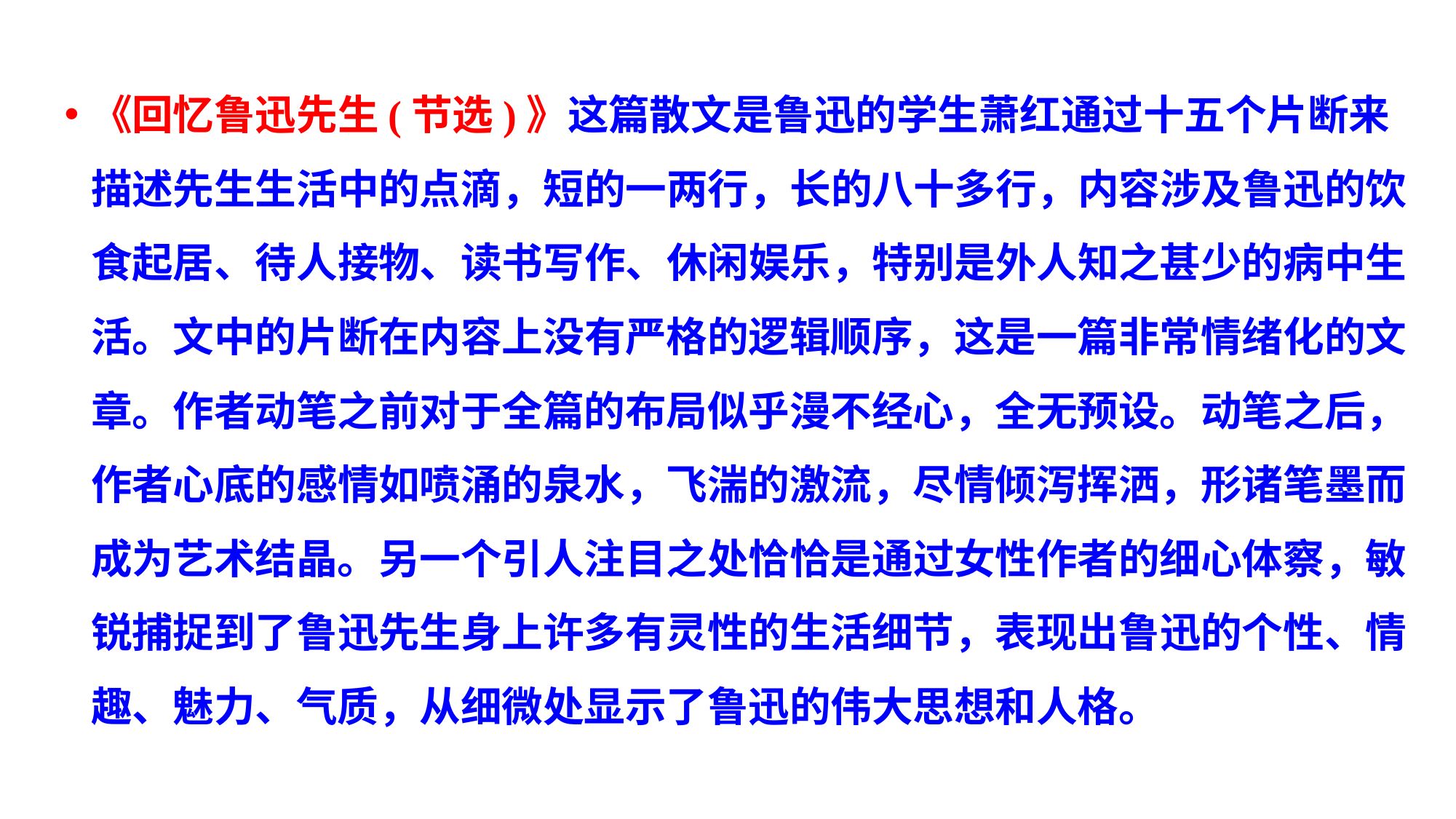

《回忆鲁迅先生(节选)》这篇散文是鲁迅的学生萧红通过十五个片断来描述先生生活中的点滴，短的一两行，长的八十多行，内容涉及鲁迅的饮食起居、待人接物、读书写作、休闲娱乐，特别是外人知之甚少的病中生活。文中的片断在内容上没有严格的逻辑顺序，这是一篇非常情绪化的文章。作者动笔之前对于全篇的布局似乎漫不经心，全无预设。动笔之后，作者心底的感情如喷涌的泉水，飞湍的激流，尽情倾泻挥洒，形诸笔墨而成为艺术结晶。另一个引人注目之处恰恰是通过女性作者的细心体察，敏锐捕捉到了鲁迅先生身上许多有灵性的生活细节，表现出鲁迅的个性、情趣、魅力、气质，从细微处显示了鲁迅的伟大思想和人格。